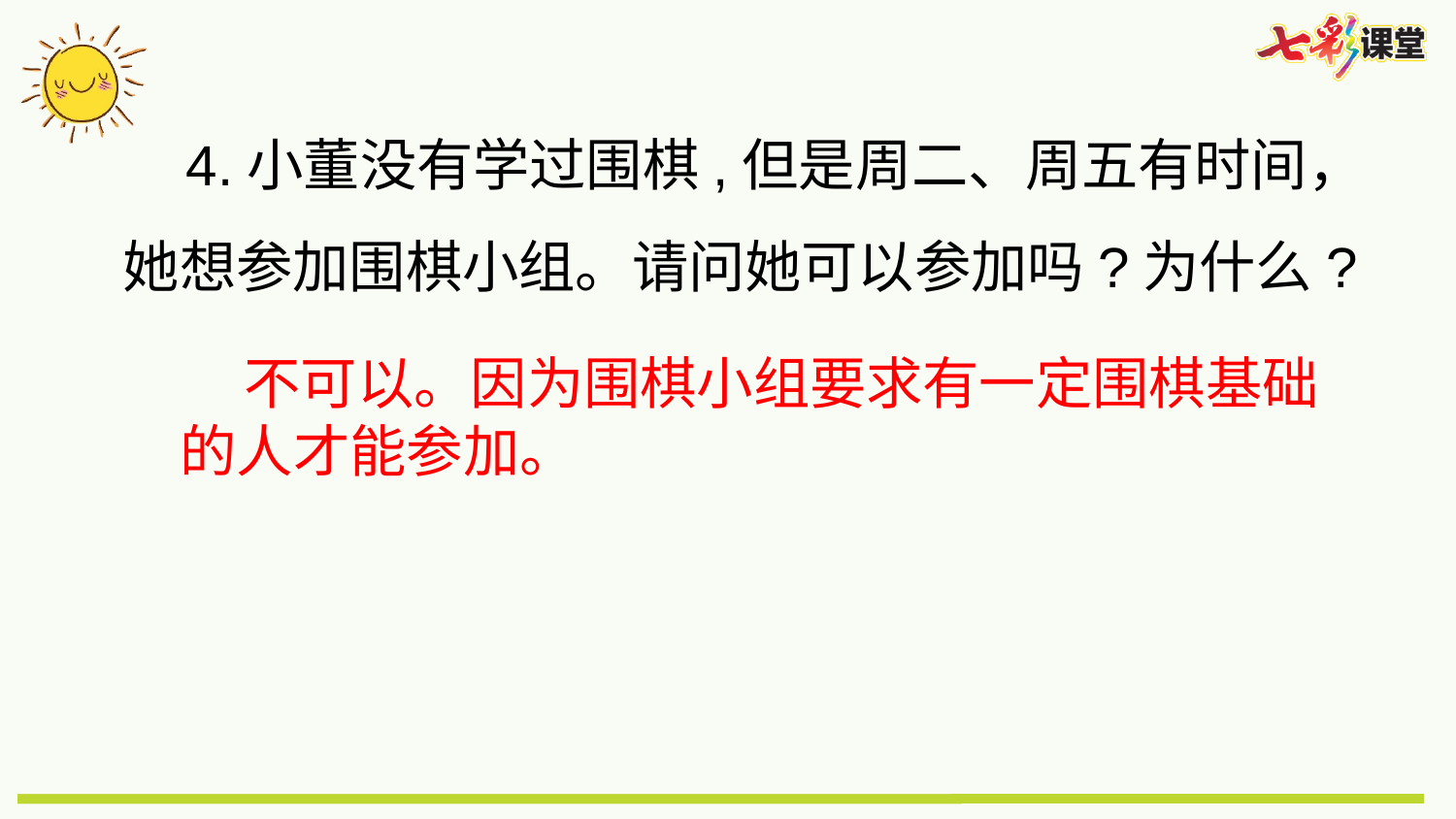

4.小董没有学过围棋,但是周二、周五有时间，她想参加围棋小组。请问她可以参加吗?为什么?
    不可以。因为围棋小组要求有一定围棋基础的人才能参加。